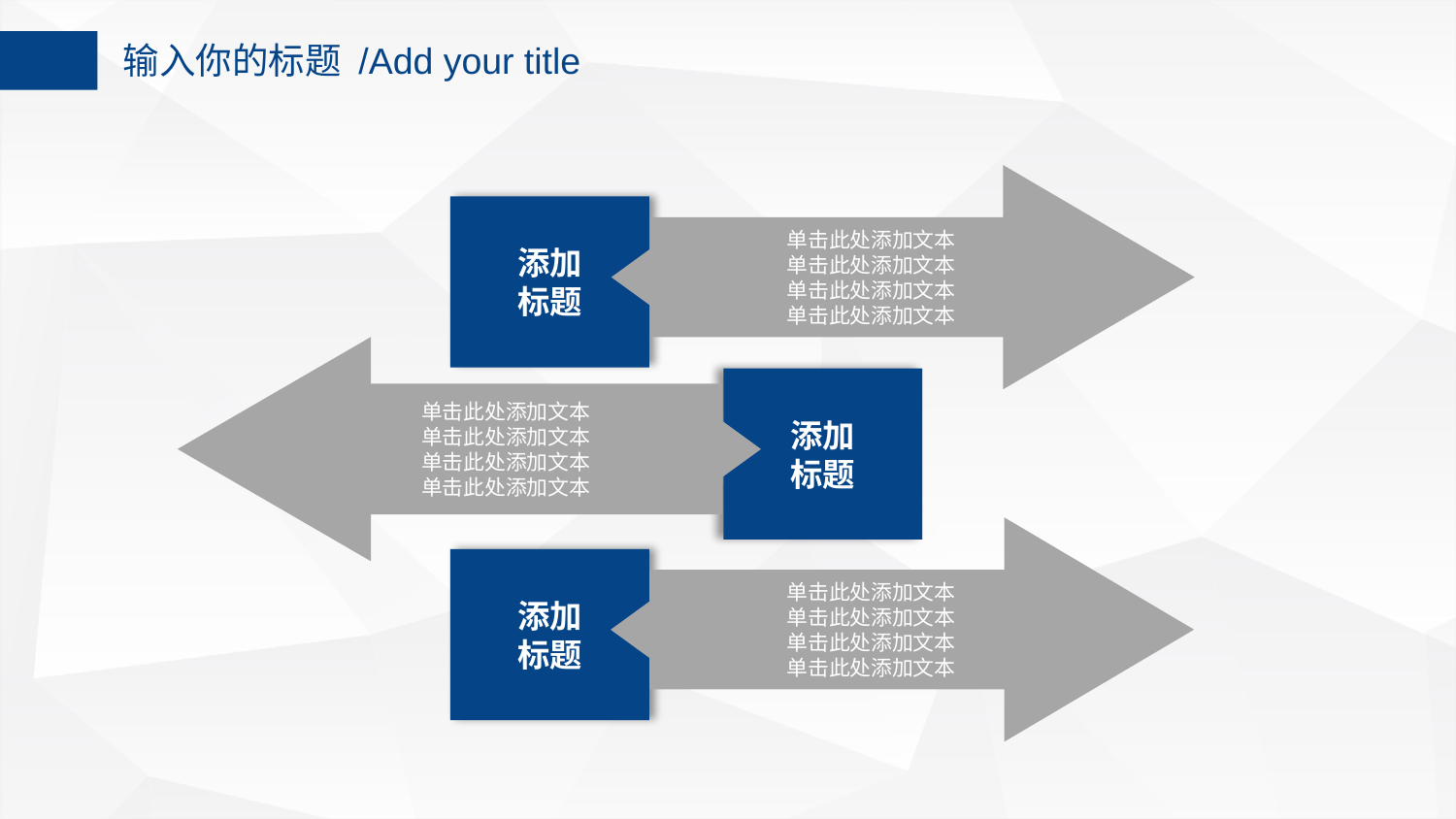

输入你的标题 /Add your title

单击此处添加文本
单击此处添加文本
单击此处添加文本
单击此处添加文本

添加
标题
单击此处添加文本
单击此处添加文本
单击此处添加文本
单击此处添加文本

添加
标题
单击此处添加文本
单击此处添加文本
单击此处添加文本
单击此处添加文本

添加
标题